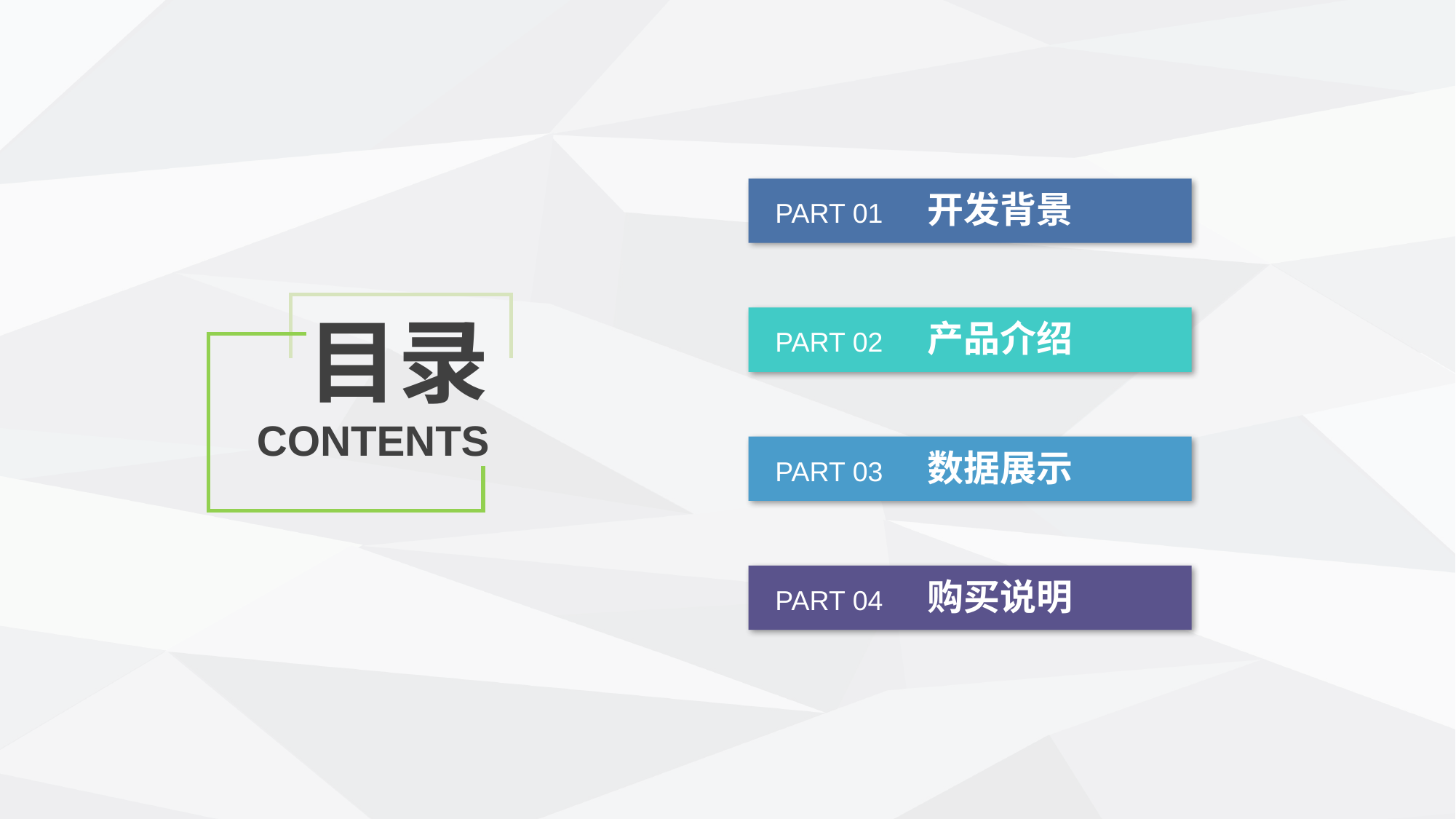

PART 01     开发背景

目录
CONTENTS

PART 02     产品介绍

PART 03     数据展示

PART 04     购买说明